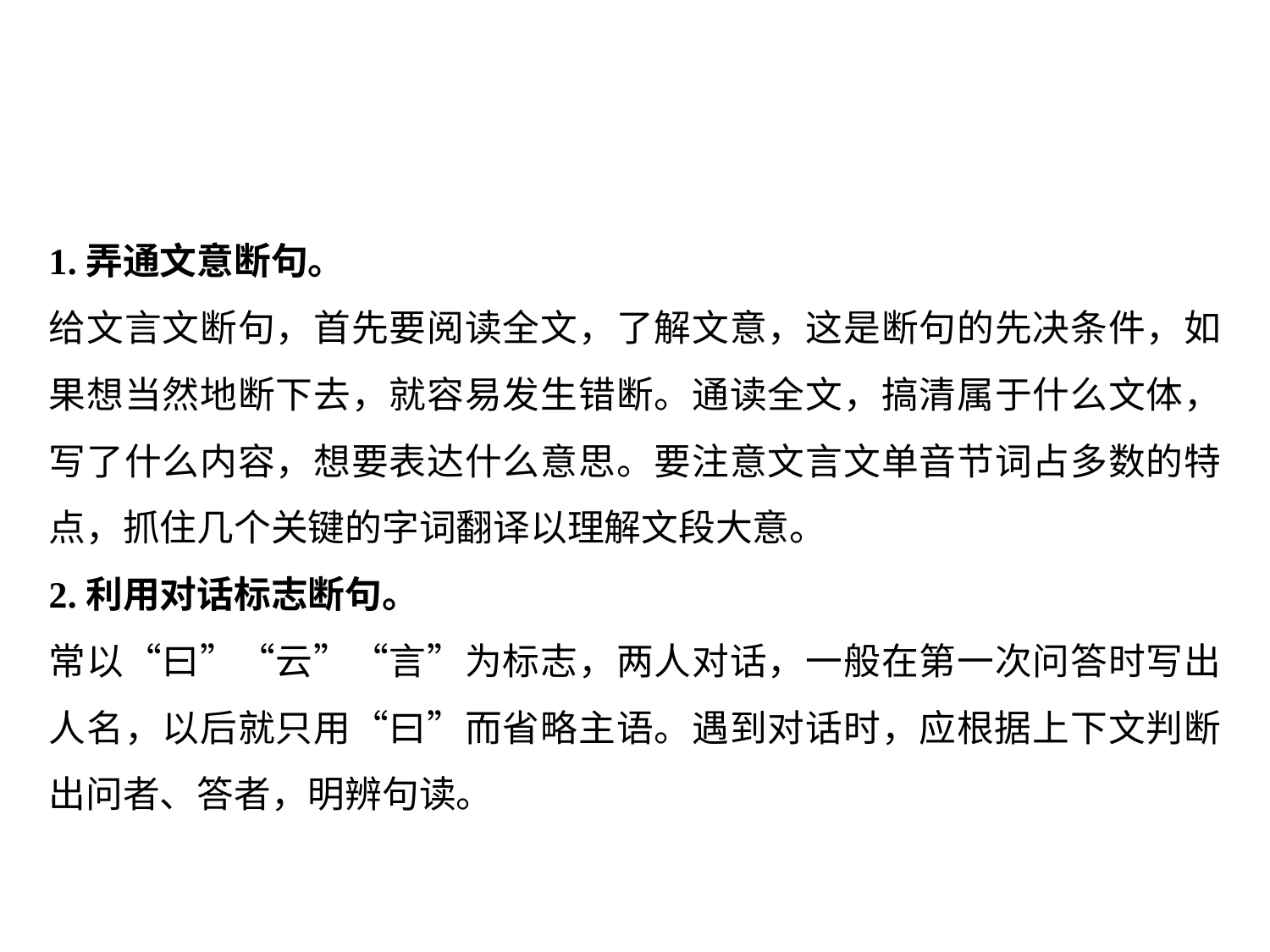

1.弄通文意断句。
给文言文断句，首先要阅读全文，了解文意，这是断句的先决条件，如果想当然地断下去，就容易发生错断。通读全文，搞清属于什么文体，写了什么内容，想要表达什么意思。要注意文言文单音节词占多数的特点，抓住几个关键的字词翻译以理解文段大意。
2.利用对话标志断句。
常以“曰”“云”“言”为标志，两人对话，一般在第一次问答时写出人名，以后就只用“曰”而省略主语。遇到对话时，应根据上下文判断出问者、答者，明辨句读。